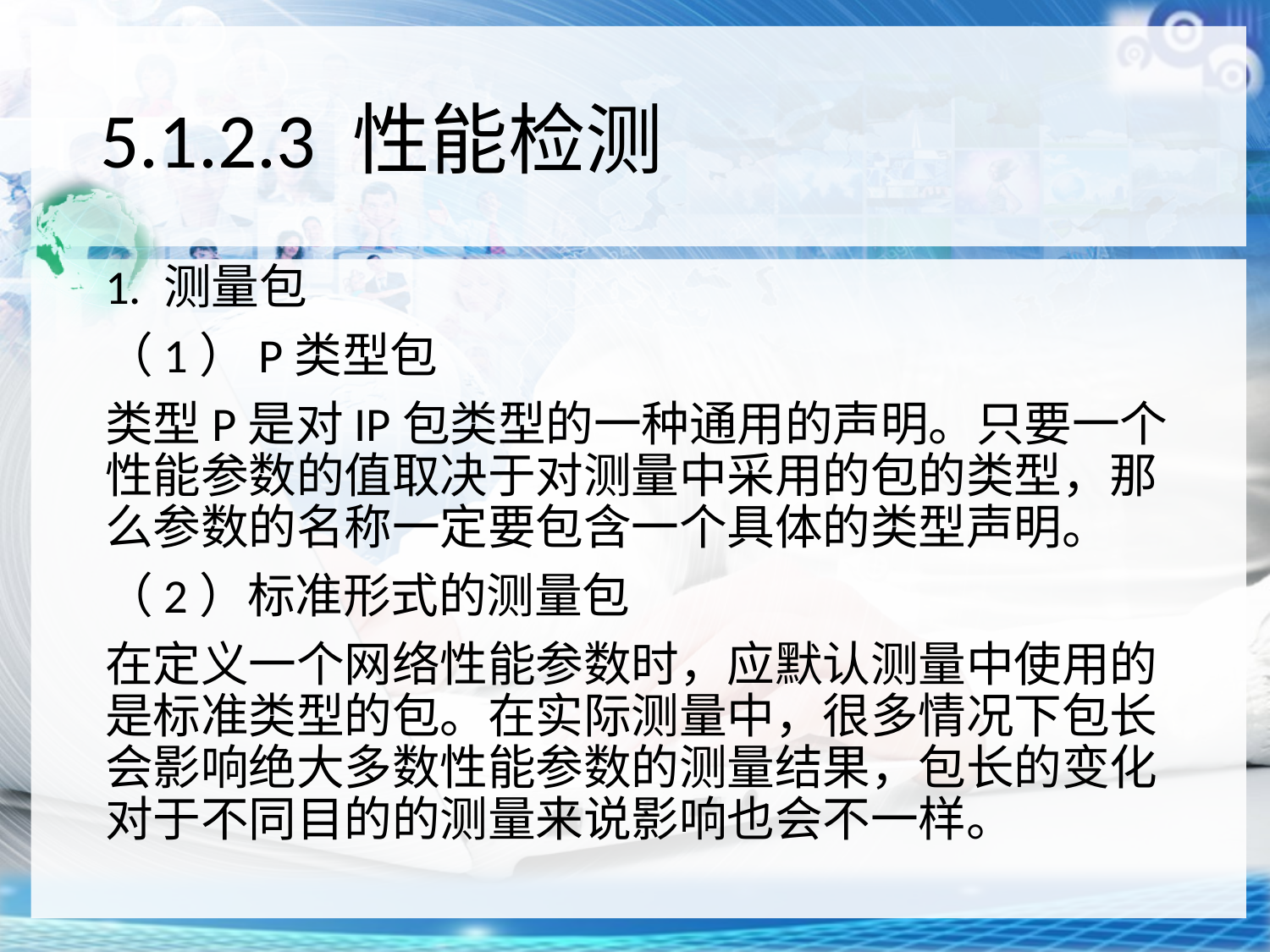

# 5.1.2.3 性能检测
1. 测量包
（1）P类型包
类型P是对IP包类型的一种通用的声明。只要一个性能参数的值取决于对测量中采用的包的类型，那么参数的名称一定要包含一个具体的类型声明。
（2）标准形式的测量包
在定义一个网络性能参数时，应默认测量中使用的是标准类型的包。在实际测量中，很多情况下包长会影响绝大多数性能参数的测量结果，包长的变化对于不同目的的测量来说影响也会不一样。